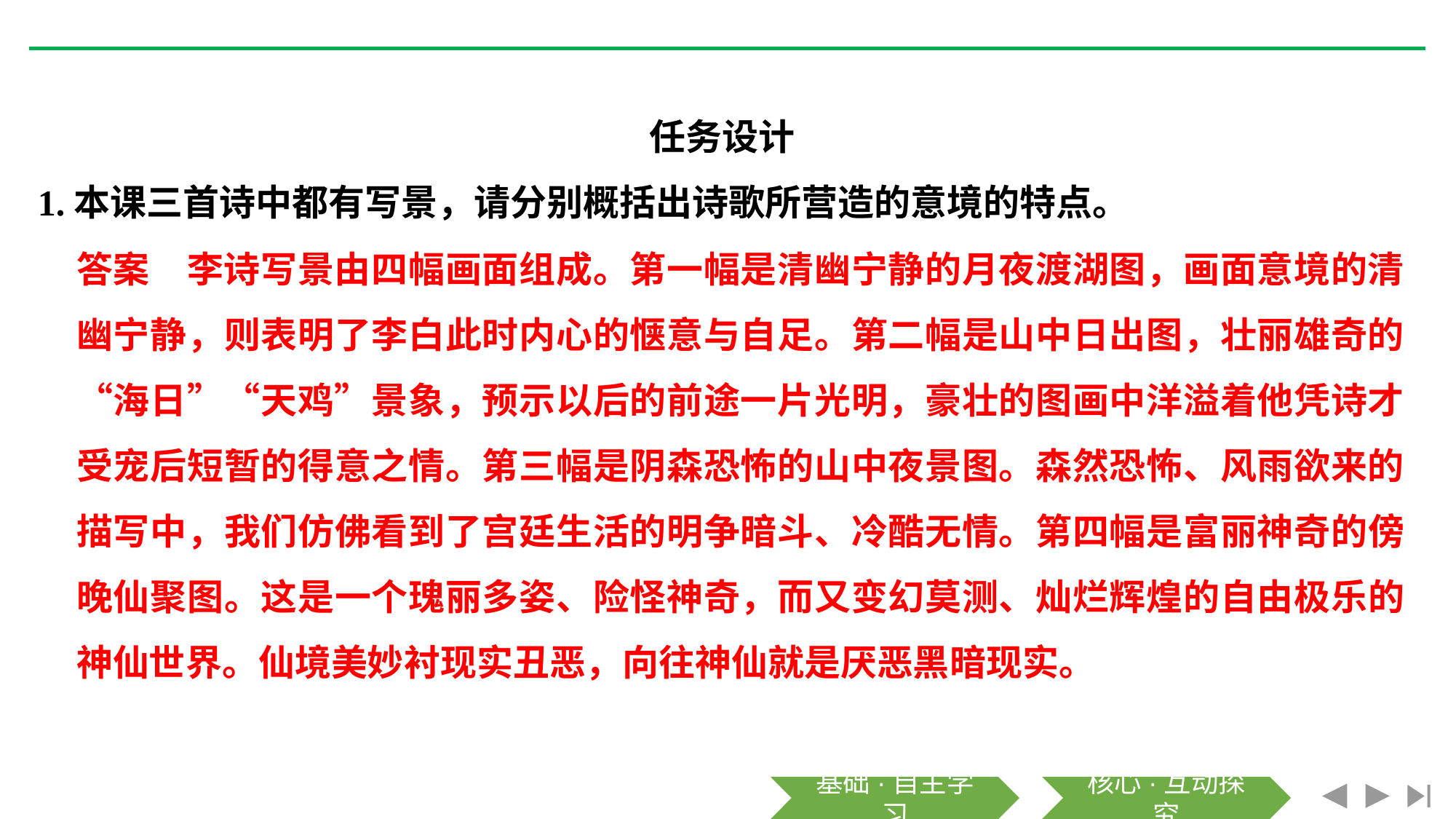

任务设计
1.本课三首诗中都有写景，请分别概括出诗歌所营造的意境的特点。
答案　李诗写景由四幅画面组成。第一幅是清幽宁静的月夜渡湖图，画面意境的清幽宁静，则表明了李白此时内心的惬意与自足。第二幅是山中日出图，壮丽雄奇的“海日”“天鸡”景象，预示以后的前途一片光明，豪壮的图画中洋溢着他凭诗才受宠后短暂的得意之情。第三幅是阴森恐怖的山中夜景图。森然恐怖、风雨欲来的描写中，我们仿佛看到了宫廷生活的明争暗斗、冷酷无情。第四幅是富丽神奇的傍晚仙聚图。这是一个瑰丽多姿、险怪神奇，而又变幻莫测、灿烂辉煌的自由极乐的神仙世界。仙境美妙衬现实丑恶，向往神仙就是厌恶黑暗现实。